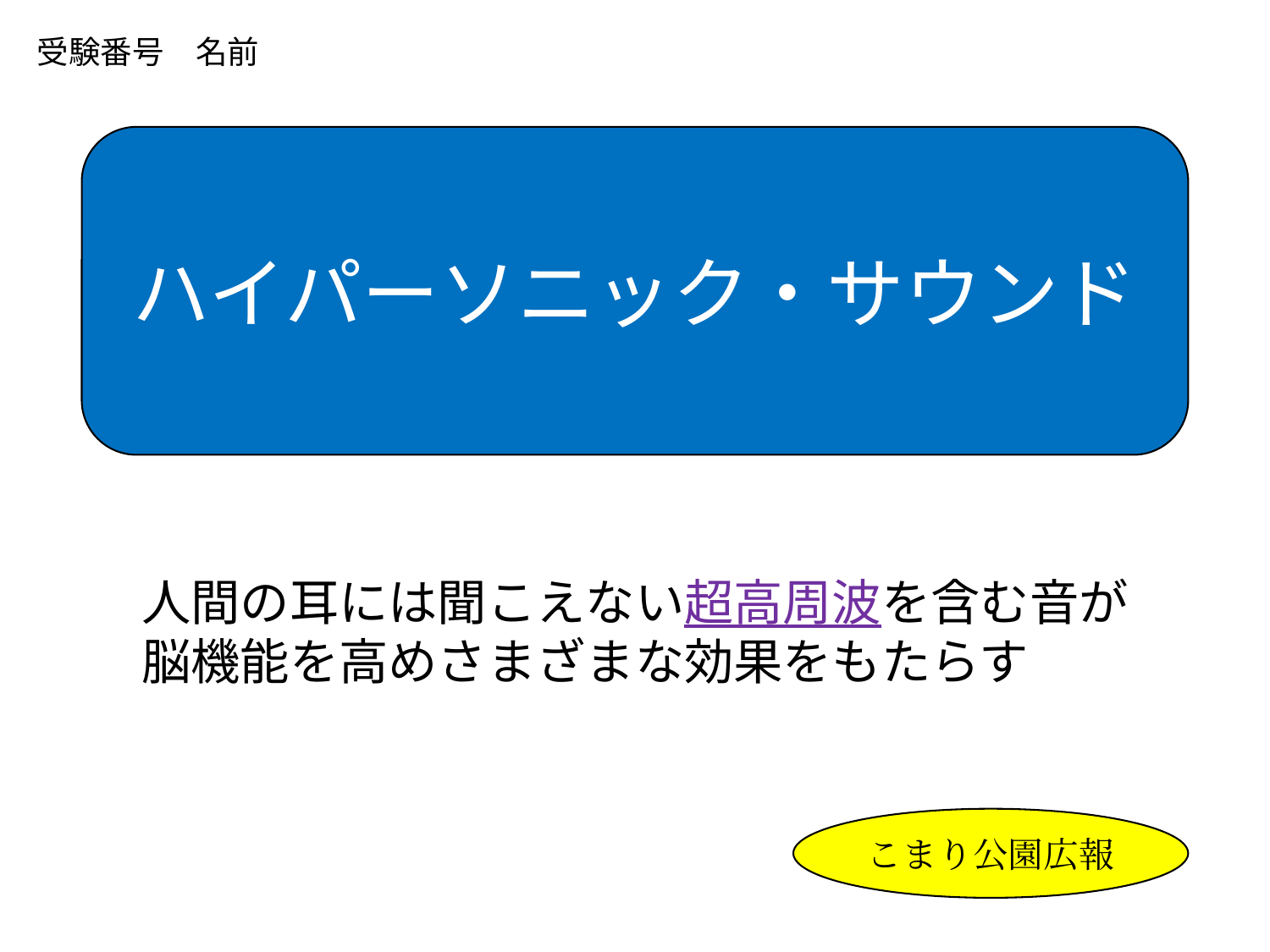

受験番号　名前
ハイパーソニック・サウンド
人間の耳には聞こえない超高周波を含む音が
脳機能を高めさまざまな効果をもたらす
こまり公園広報